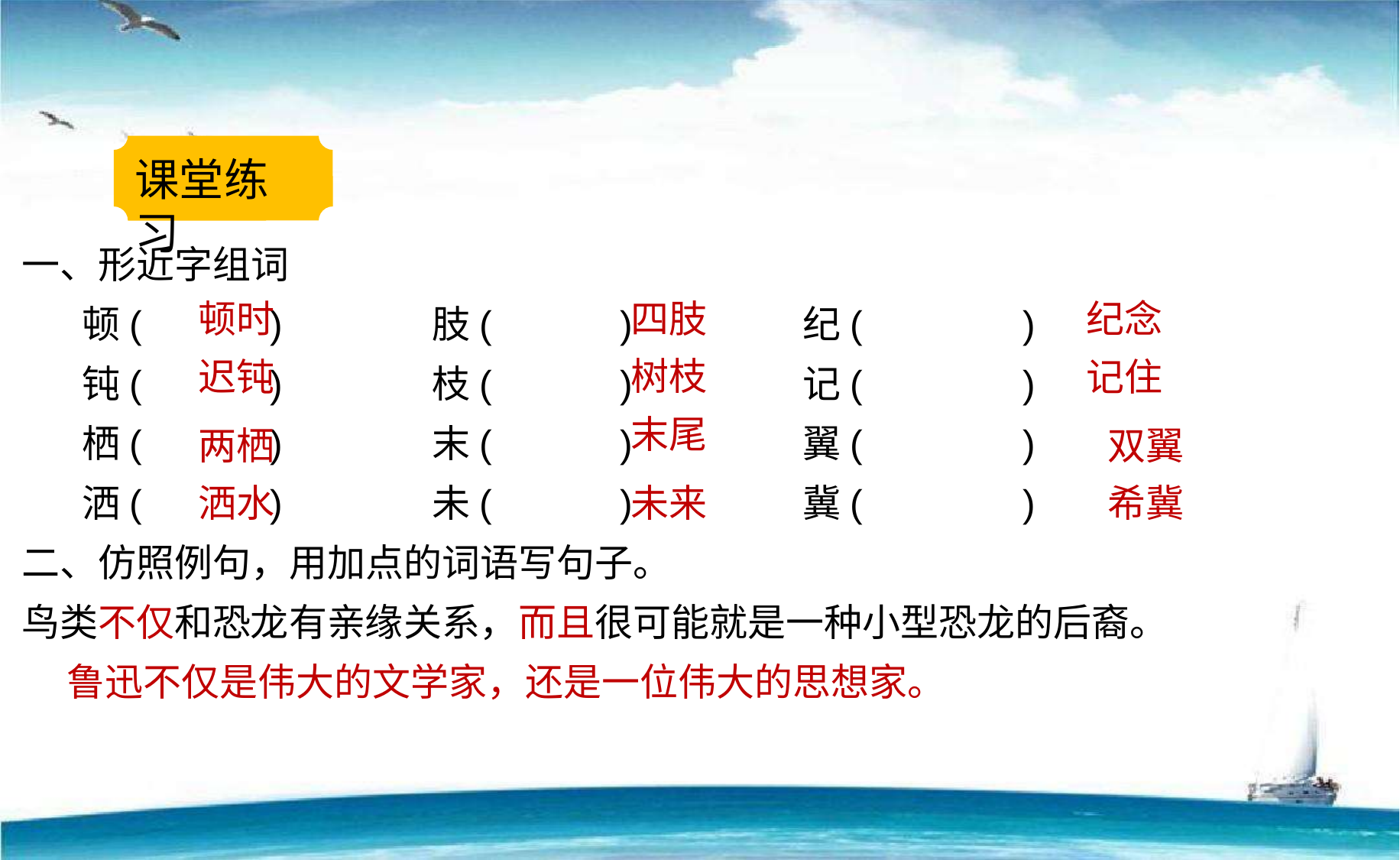

课堂练习
一、形近字组词
      顿(            )             肢(            )               纪(               )
      钝(            )             枝(            )               记(               )
      栖(            )             末(            )               翼(               )
      洒(            )             未(            )               冀(               )
二、仿照例句，用加点的词语写句子。
鸟类不仅和恐龙有亲缘关系，而且很可能就是一种小型恐龙的后裔。

顿时
四肢
纪念
树枝
迟钝
记住
末尾
两栖
双翼
洒水
未来
希冀
鲁迅不仅是伟大的文学家，还是一位伟大的思想家。